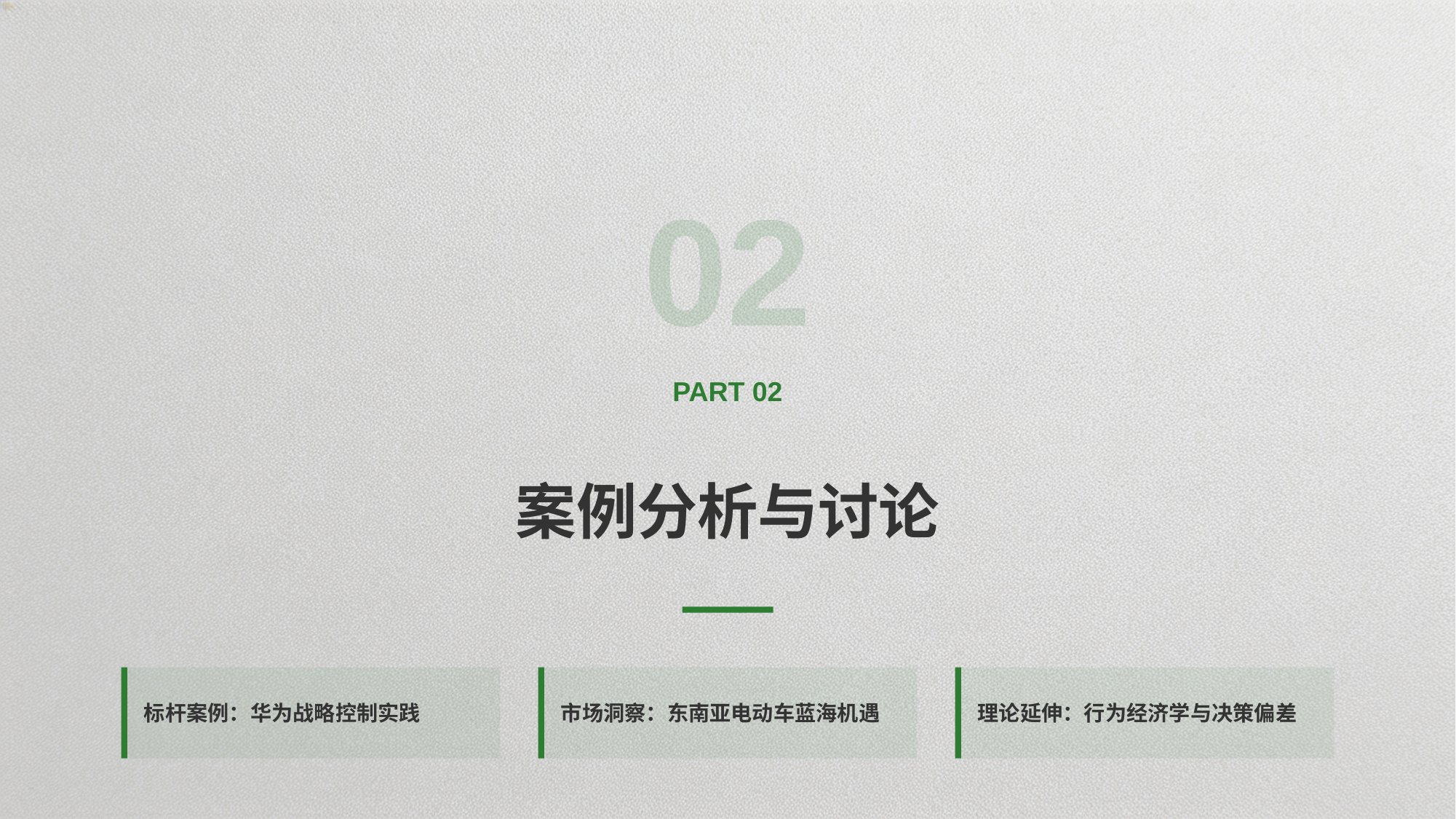

02
PART 02
案例分析与讨论

标杆案例：华为战略控制实践
市场洞察：东南亚电动车蓝海机遇
理论延伸：行为经济学与决策偏差